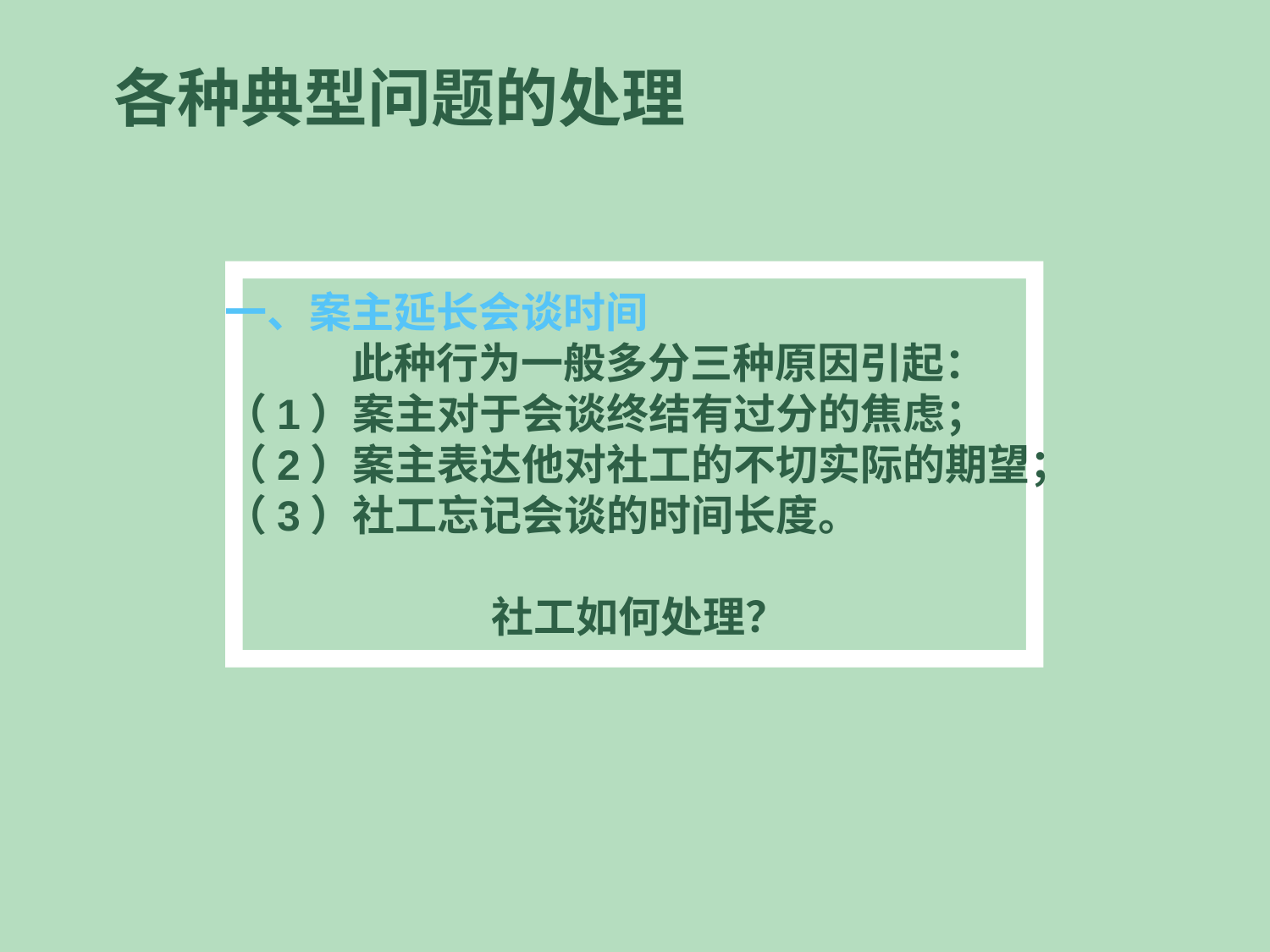

各种典型问题的处理
一、案主延长会谈时间
	此种行为一般多分三种原因引起：
（1）案主对于会谈终结有过分的焦虑；
（2）案主表达他对社工的不切实际的期望；
（3）社工忘记会谈的时间长度。

社工如何处理？